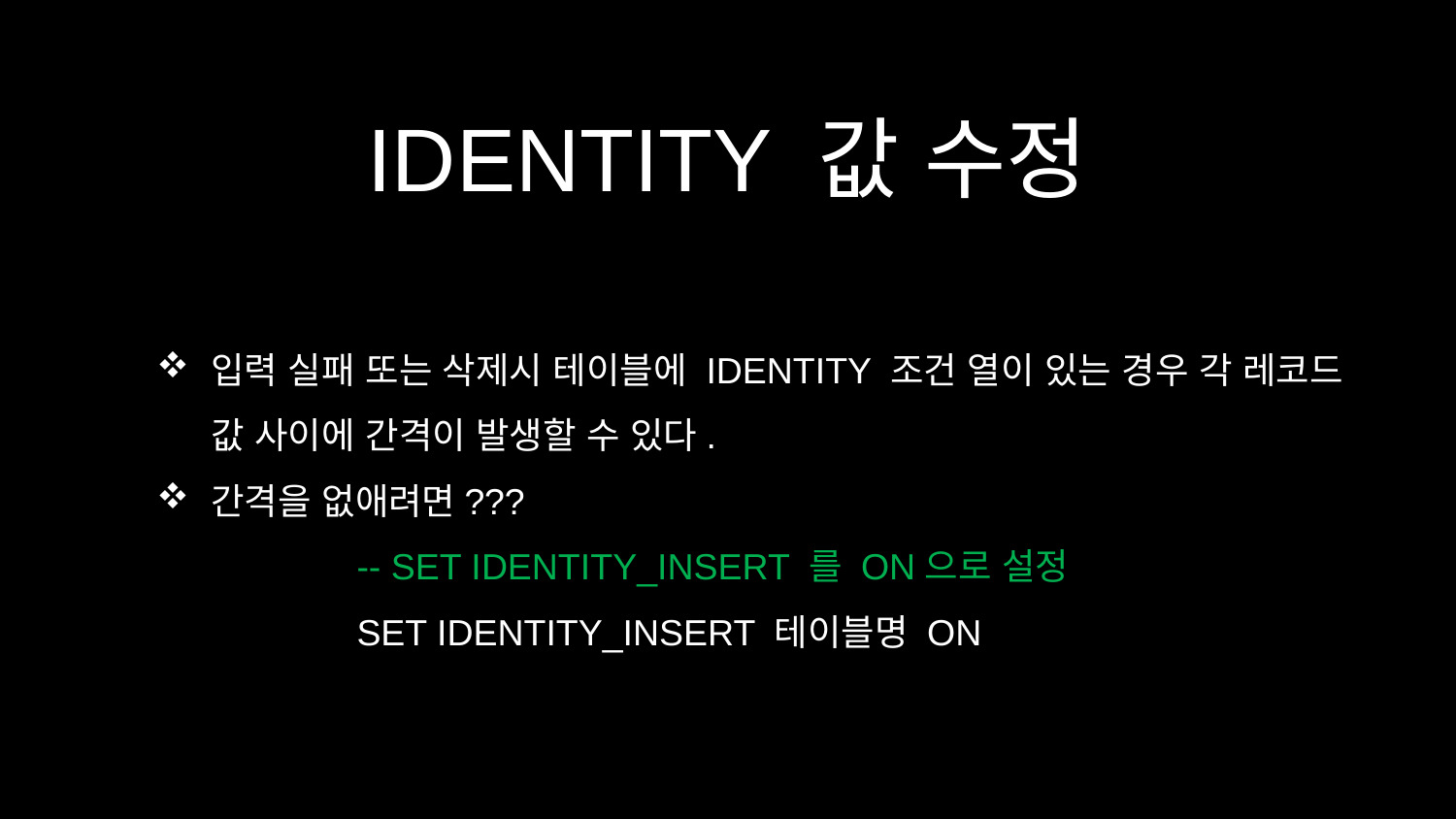

# IDENTITY 값 수정
입력 실패 또는 삭제시 테이블에 IDENTITY 조건 열이 있는 경우 각 레코드 값 사이에 간격이 발생할 수 있다.
간격을 없애려면???
	-- SET IDENTITY_INSERT 를 ON으로 설정
	SET IDENTITY_INSERT 테이블명 ON